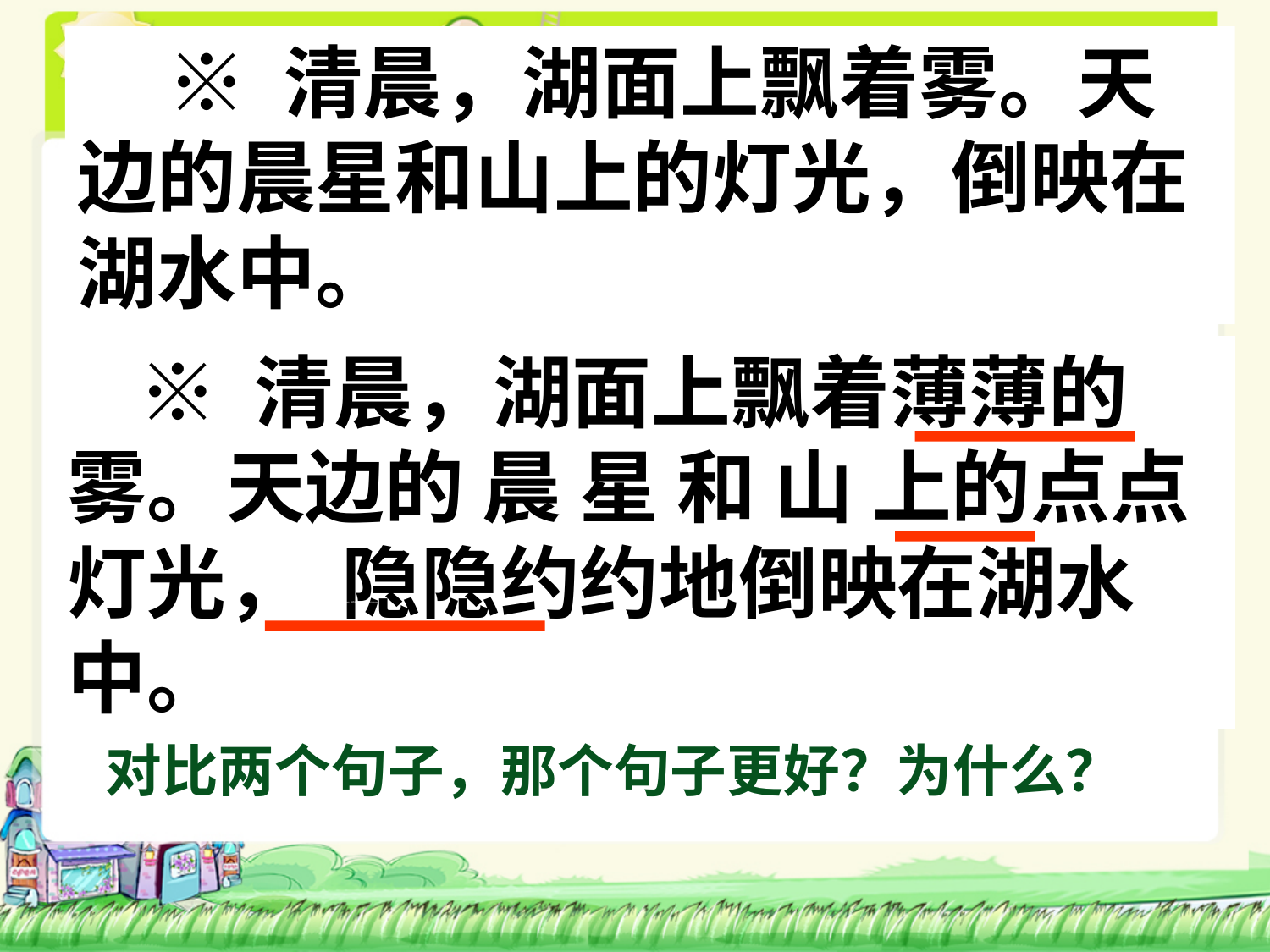

※ 清晨，湖面上飘着雾。天边的晨星和山上的灯光，倒映在湖水中。
    ※ 清晨，湖面上飘着薄薄的雾。天边的 晨 星 和 山 上的点点灯光，  隐隐约约地倒映在湖水中。

绿色圃中小学教育http://www.LSPJY.com   绿色圃中学资源网http://cz.Lspjy.com

对比两个句子，那个句子更好？为什么？